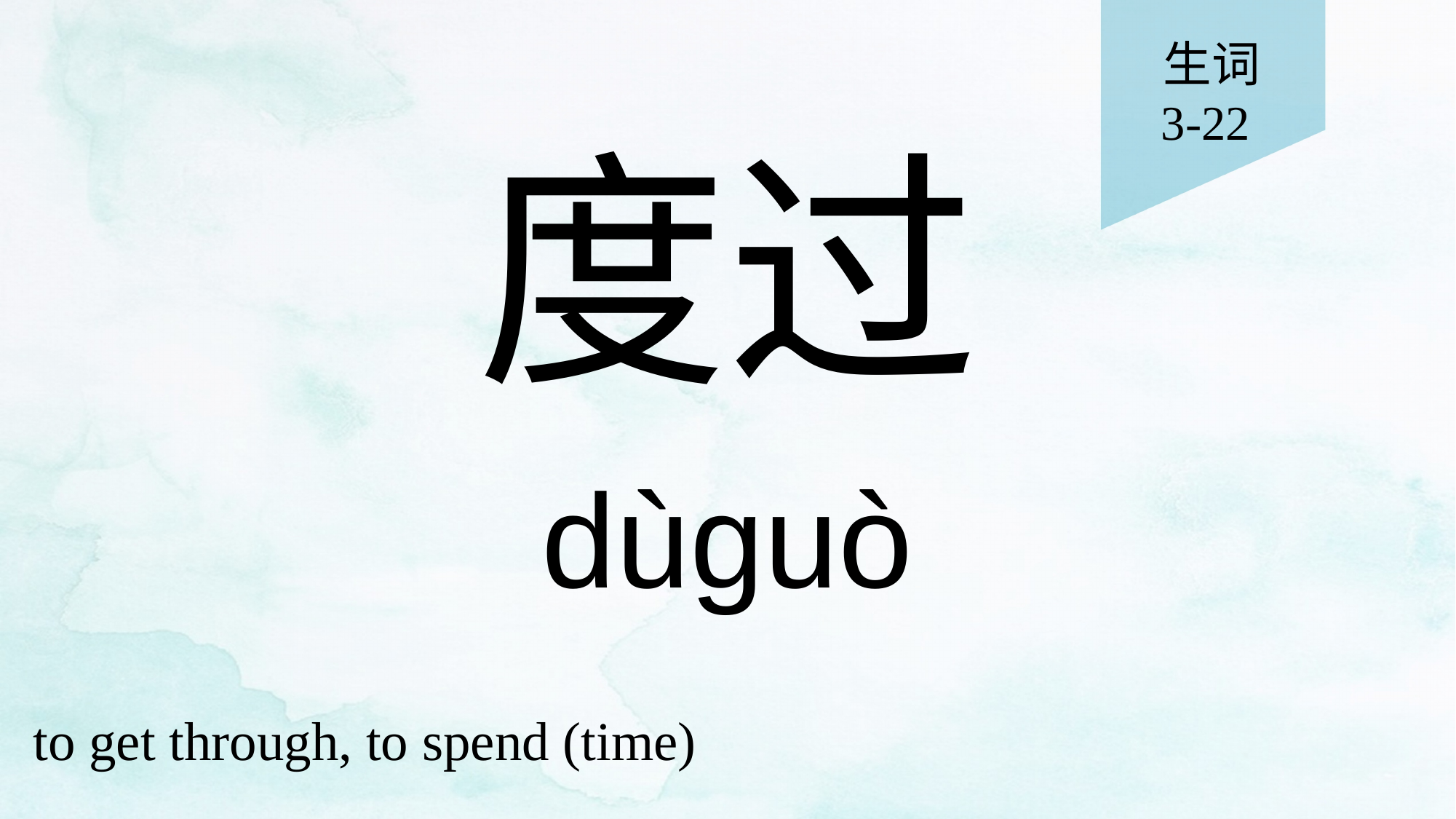

生词
3-22
# 度过
dùguò
to get through, to spend (time)